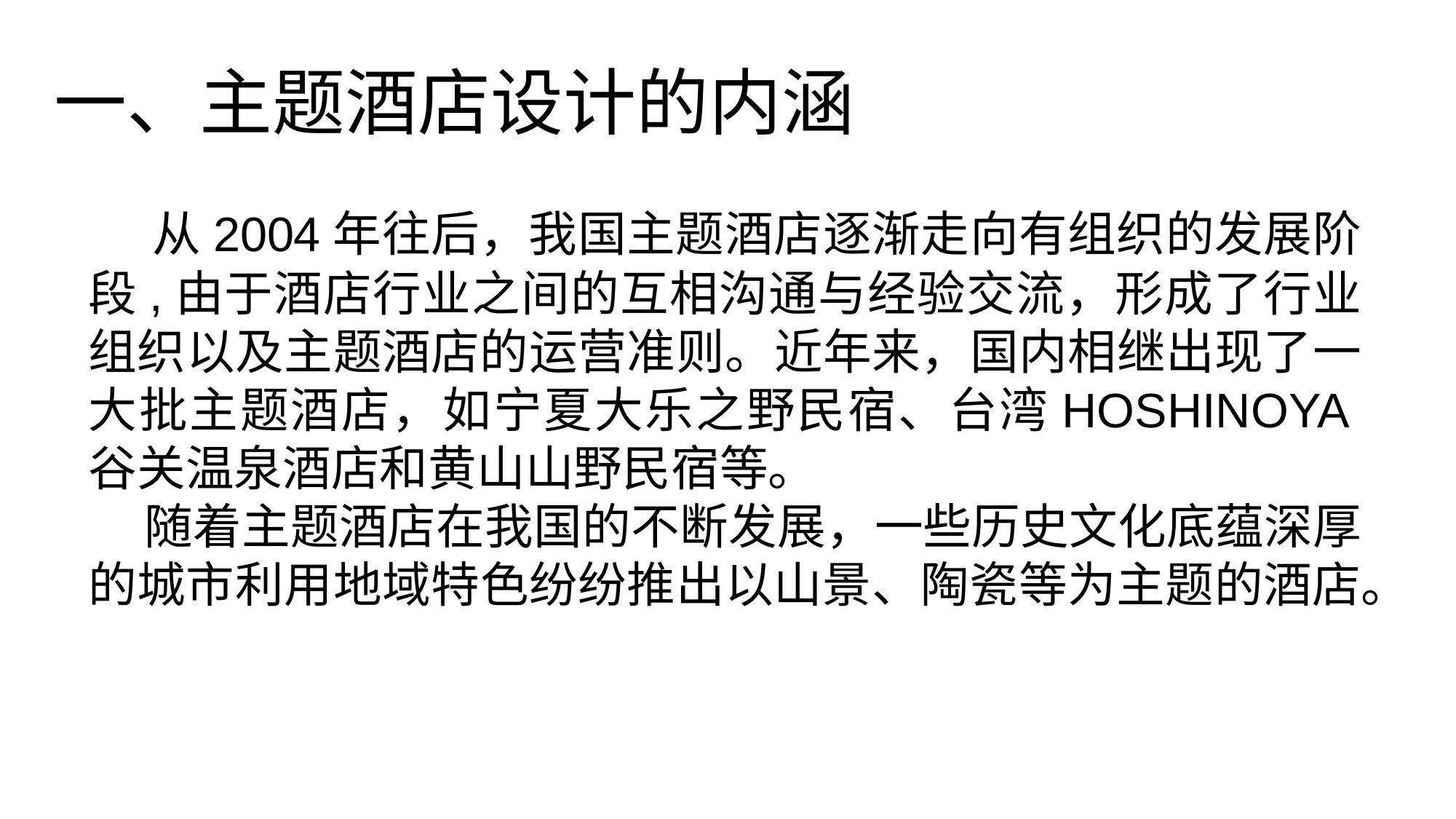

一、主题酒店设计的内涵
    从2004年往后，我国主题酒店逐渐走向有组织的发展阶段,由于酒店行业之间的互相沟通与经验交流，形成了行业组织以及主题酒店的运营准则。近年来，国内相继出现了一大批主题酒店，如宁夏大乐之野民宿、台湾HOSHINOYA谷关温泉酒店和黄山山野民宿等。
    随着主题酒店在我国的不断发展，一些历史文化底蕴深厚的城市利用地域特色纷纷推出以山景、陶瓷等为主题的酒店。